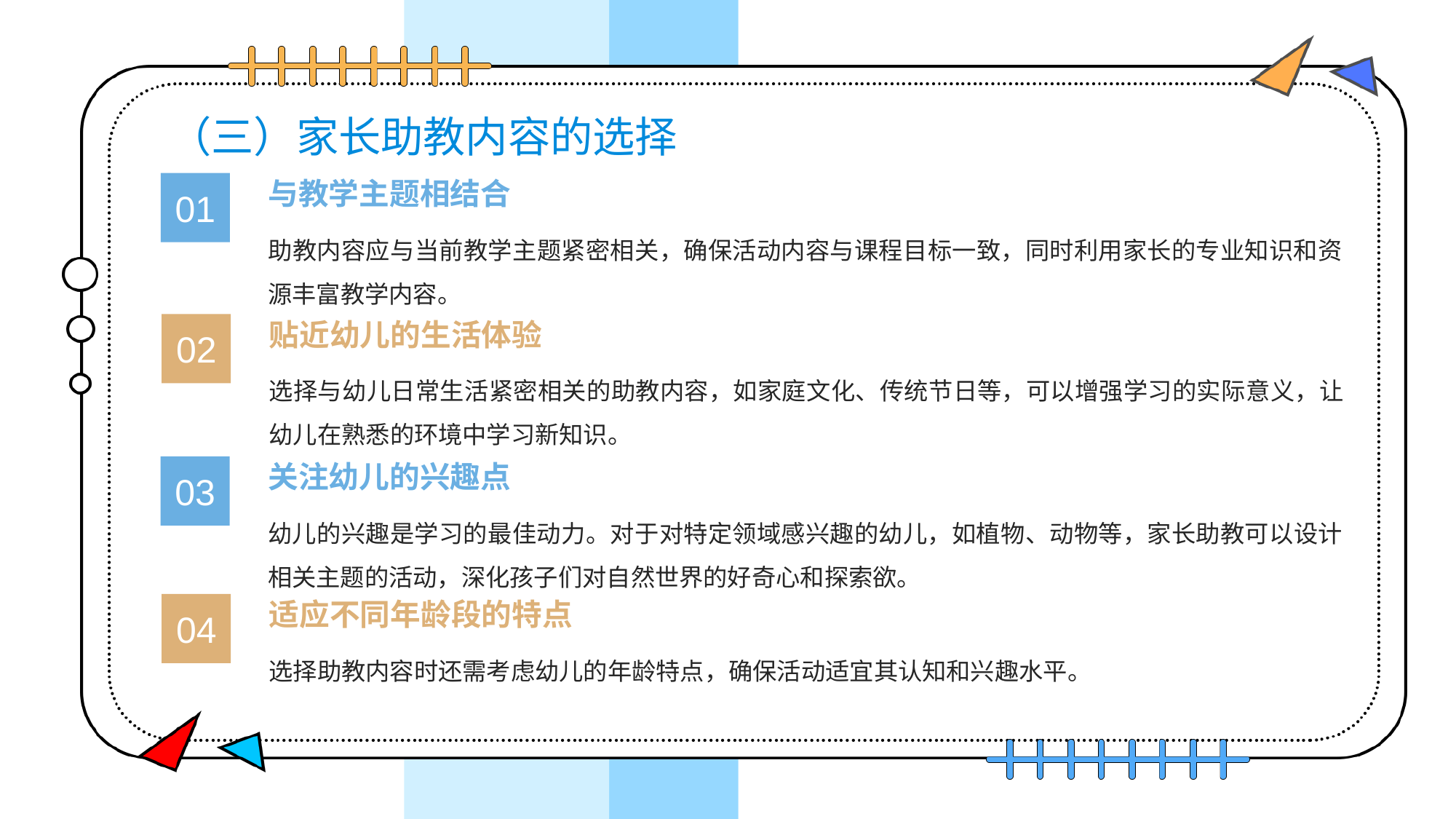

# （三）家长助教内容的选择
与教学主题相结合
01
助教内容应与当前教学主题紧密相关，确保活动内容与课程目标一致，同时利用家长的专业知识和资源丰富教学内容。
贴近幼儿的生活体验
02
选择与幼儿日常生活紧密相关的助教内容，如家庭文化、传统节日等，可以增强学习的实际意义，让幼儿在熟悉的环境中学习新知识。
关注幼儿的兴趣点
03
幼儿的兴趣是学习的最佳动力。对于对特定领域感兴趣的幼儿，如植物、动物等，家长助教可以设计相关主题的活动，深化孩子们对自然世界的好奇心和探索欲。
适应不同年龄段的特点
04
选择助教内容时还需考虑幼儿的年龄特点，确保活动适宜其认知和兴趣水平。